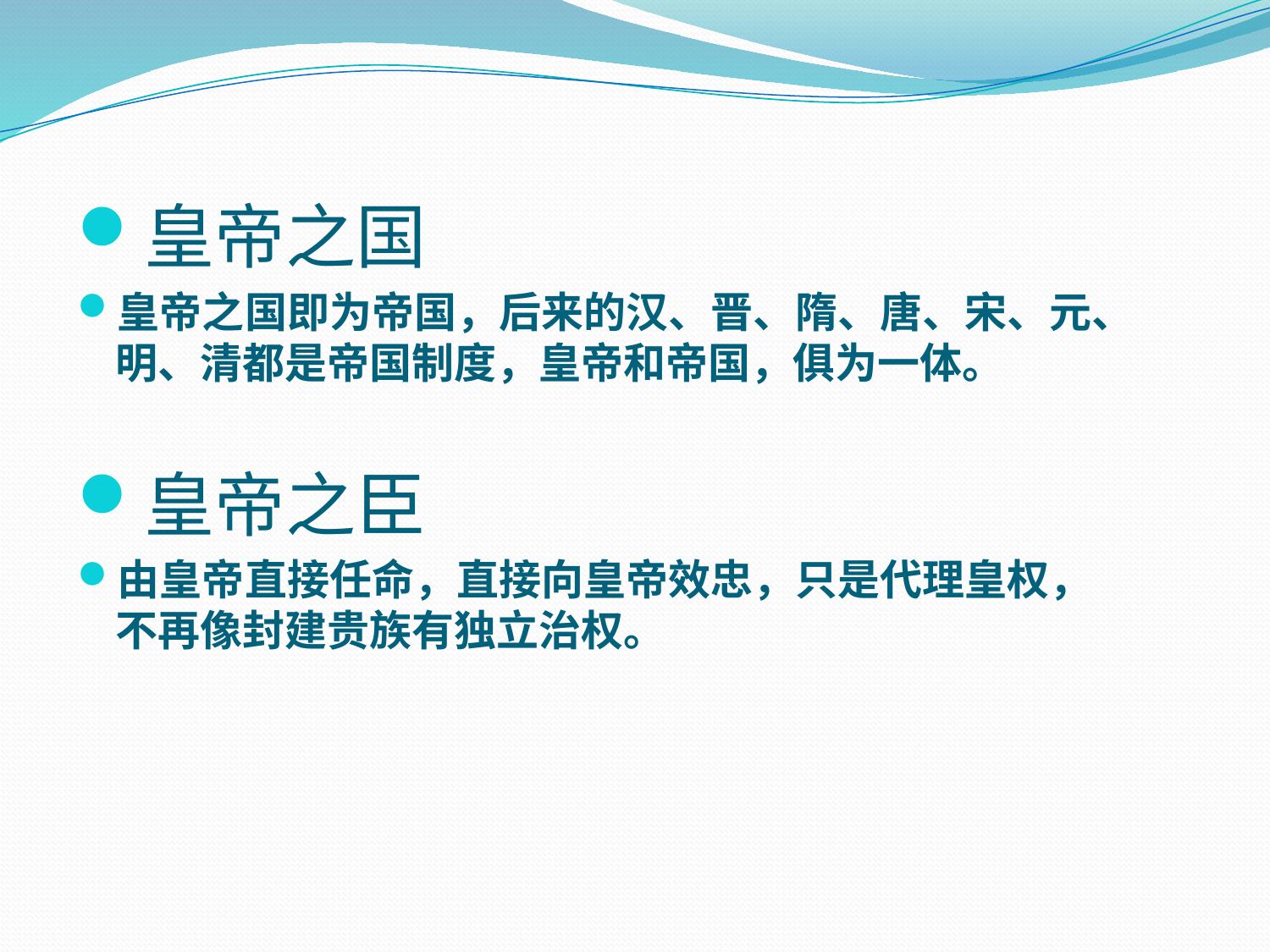

皇帝之国
皇帝之国即为帝国，后来的汉、晋、隋、唐、宋、元、明、清都是帝国制度，皇帝和帝国，俱为一体。

皇帝之臣
由皇帝直接任命，直接向皇帝效忠，只是代理皇权，不再像封建贵族有独立治权。